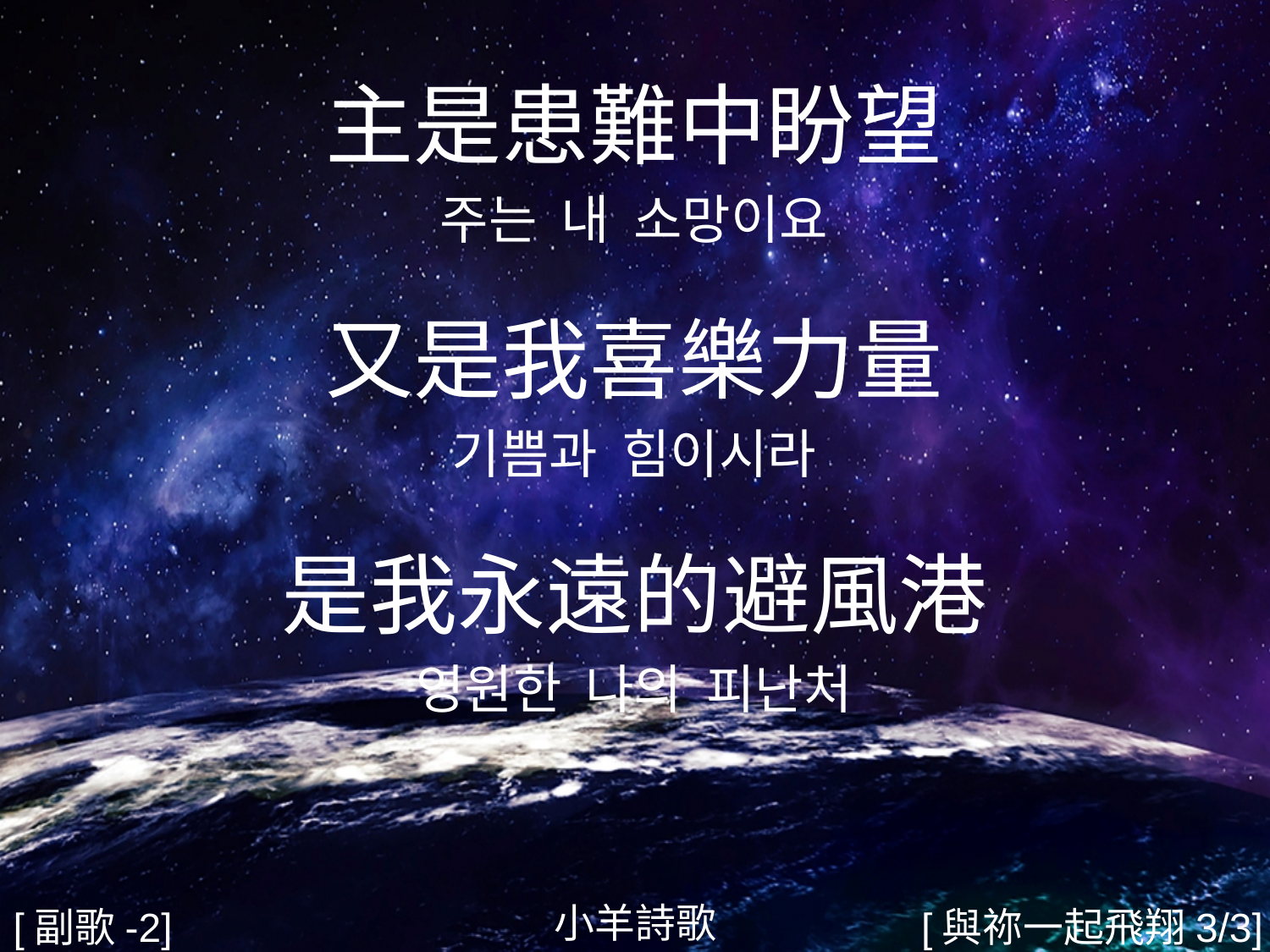

主是患難中盼望
주는  내  소망이요

又是我喜樂力量
기쁨과  힘이시라

是我永遠的避風港
영원한  나의  피난처
#

小羊詩歌
[副歌-2]
[與祢一起飛翔3/3]